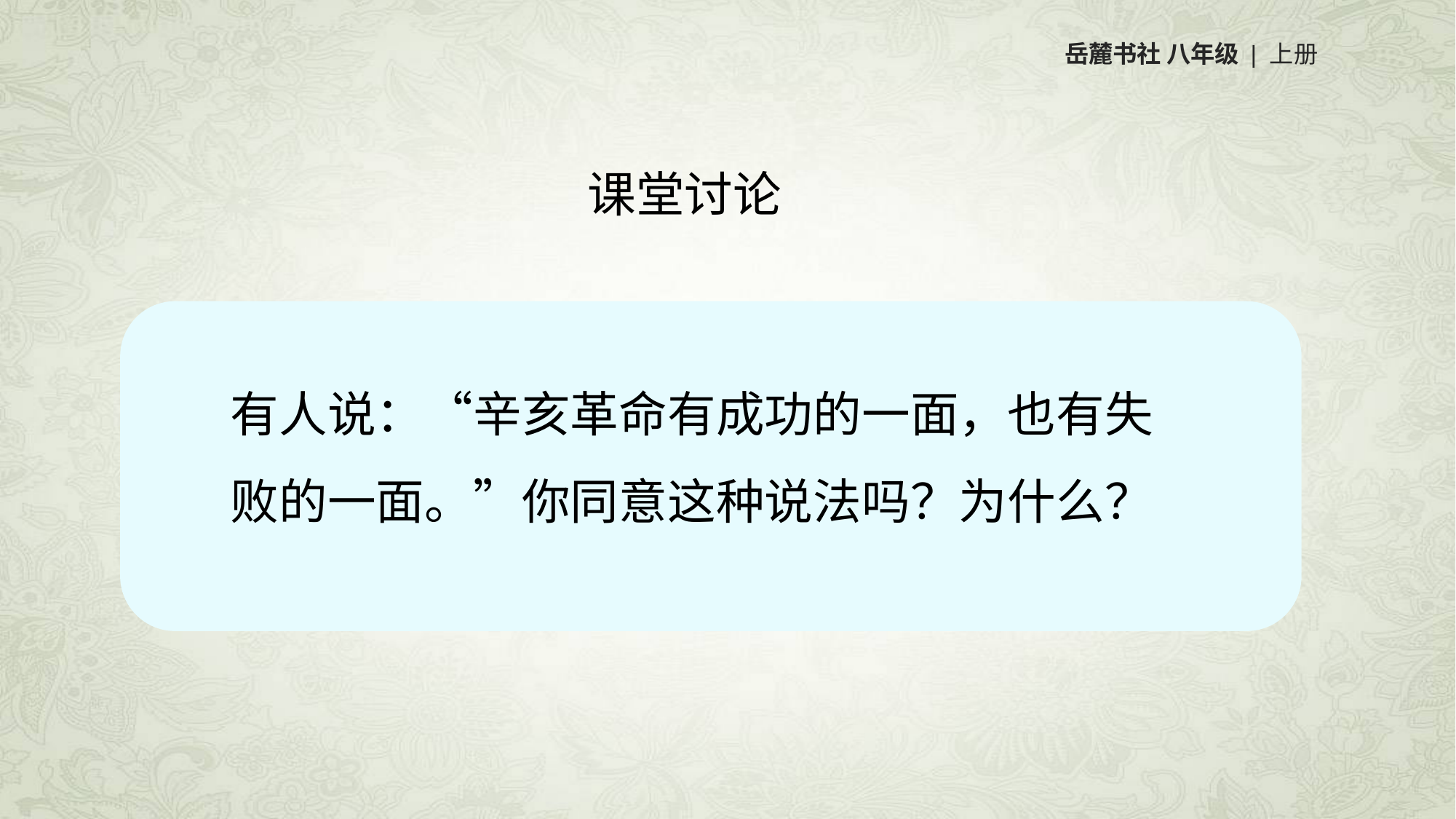

岳麓书社 八年级 | 上册
课堂讨论

有人说：“辛亥革命有成功的一面，也有失败的一面。”你同意这种说法吗？为什么？